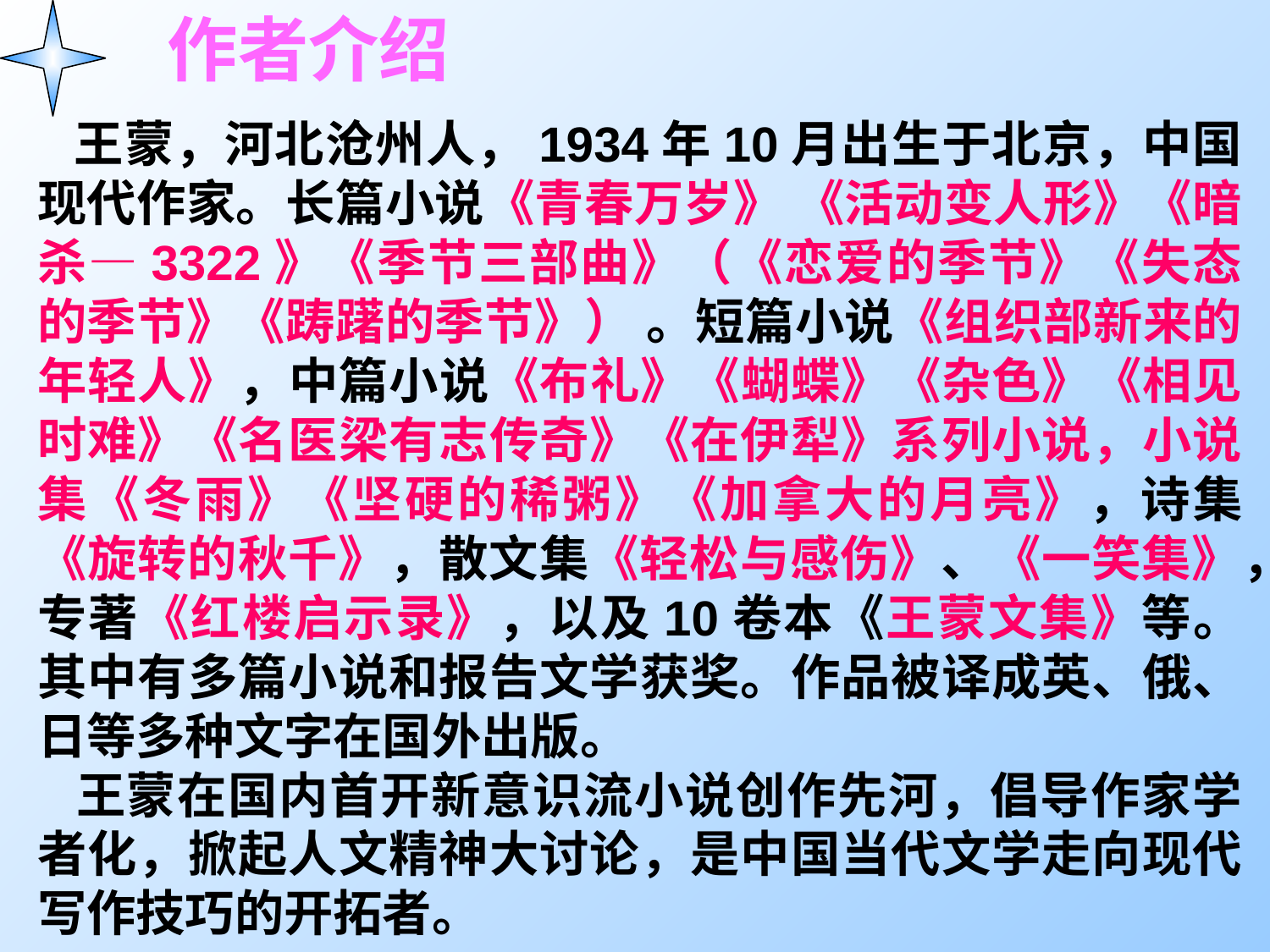

作者介绍
  王蒙，河北沧州人，1934年10月出生于北京，中国现代作家。长篇小说《青春万岁》 《活动变人形》《暗杀—3322》《季节三部曲》（《恋爱的季节》《失态的季节》《踌躇的季节》） 。短篇小说《组织部新来的年轻人》，中篇小说《布礼》《蝴蝶》《杂色》《相见时难》《名医梁有志传奇》《在伊犁》系列小说，小说集《冬雨》《坚硬的稀粥》《加拿大的月亮》，诗集《旋转的秋千》，散文集《轻松与感伤》、《一笑集》，专著《红楼启示录》，以及10卷本《王蒙文集》等。其中有多篇小说和报告文学获奖。作品被译成英、俄、日等多种文字在国外出版。
  王蒙在国内首开新意识流小说创作先河，倡导作家学者化，掀起人文精神大讨论，是中国当代文学走向现代写作技巧的开拓者。